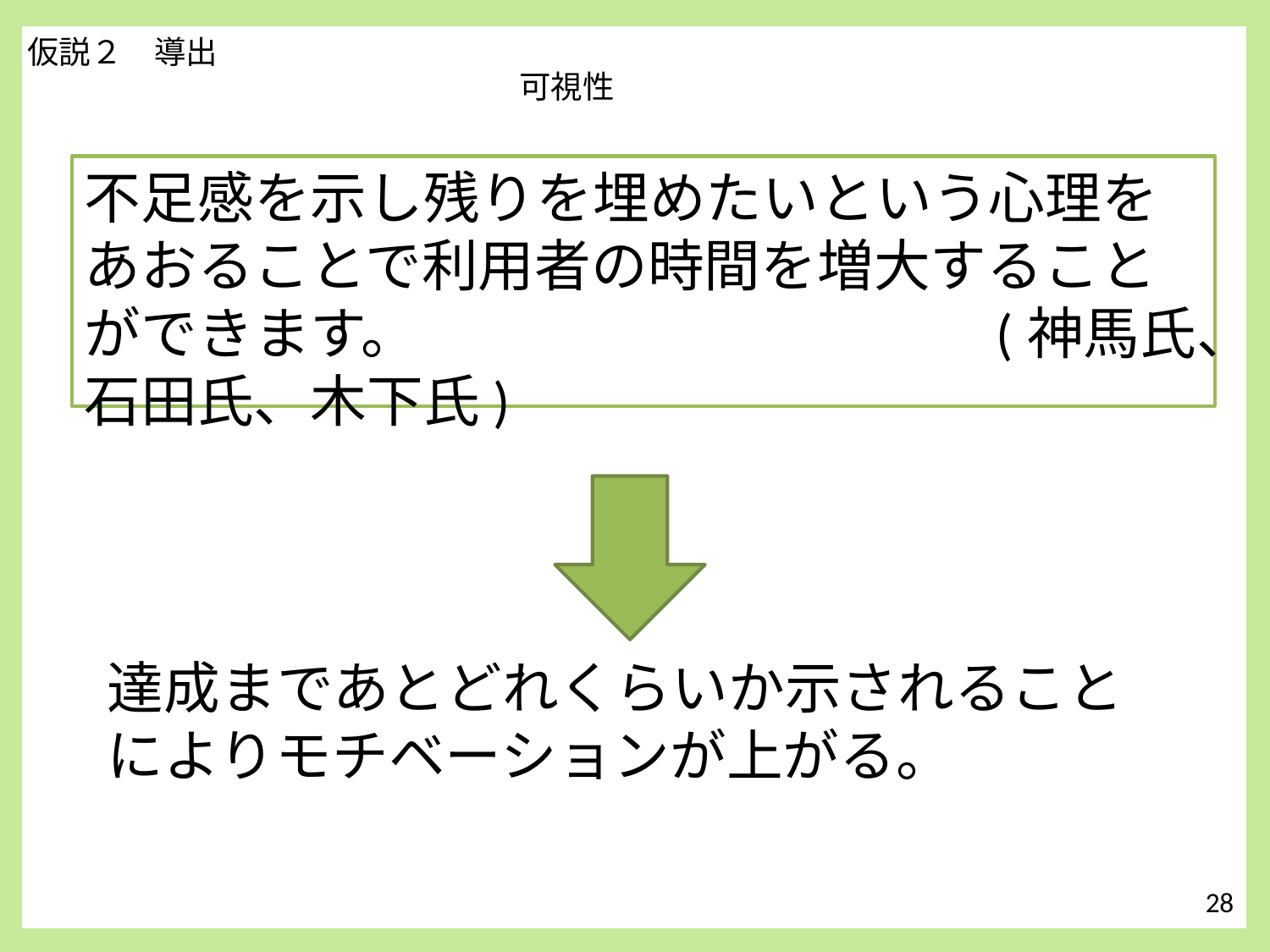

仮説２　導出
可視性
不足感を示し残りを埋めたいという心理をあおることで利用者の時間を増大することができます。　　　　　　　　　　(神馬氏、石田氏、木下氏)

達成まであとどれくらいか示されることによりモチベーションが上がる。
28